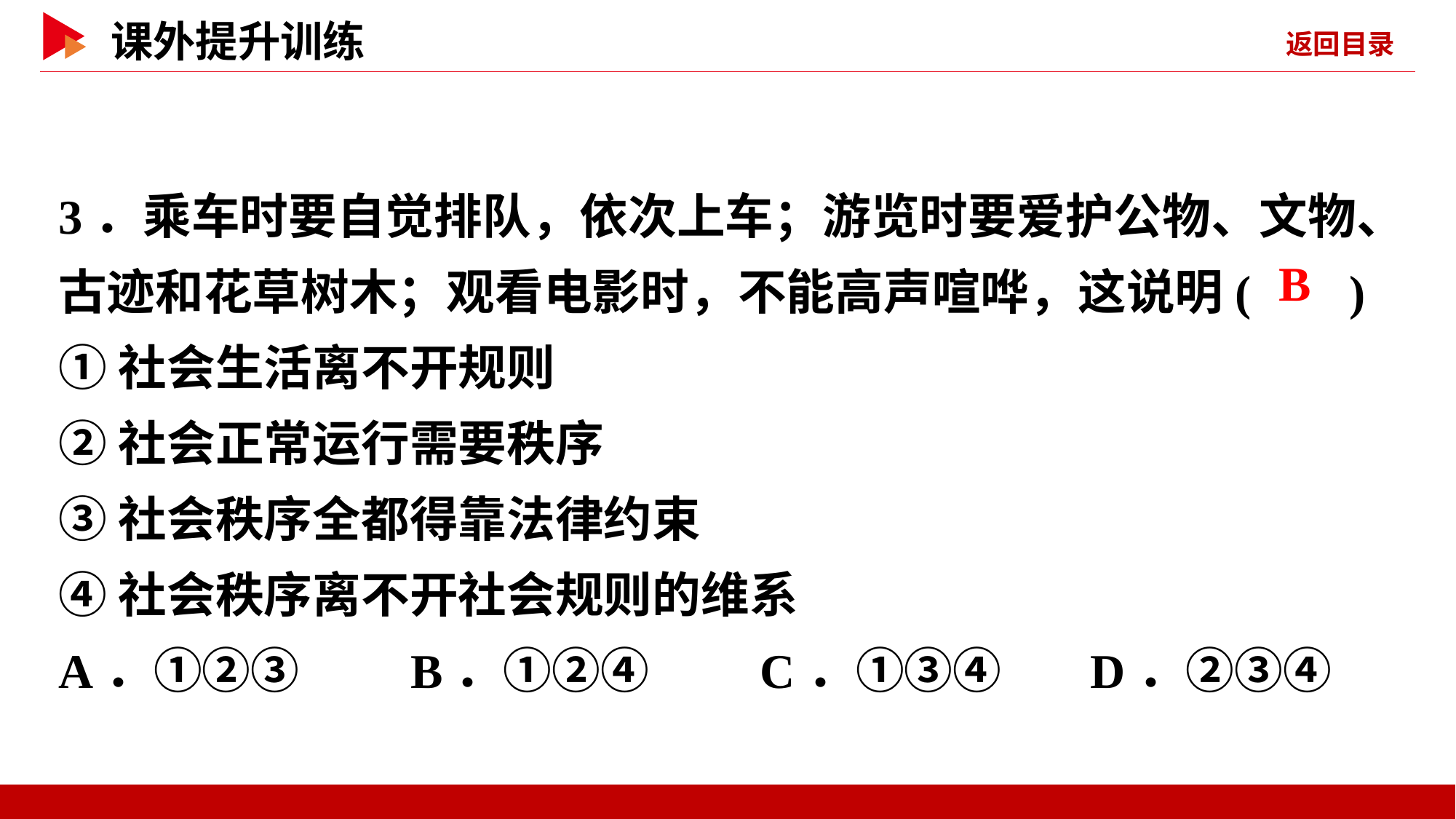

3．乘车时要自觉排队，依次上车；游览时要爱护公物、文物、古迹和花草树木；观看电影时，不能高声喧哗，这说明(        )
①社会生活离不开规则
②社会正常运行需要秩序
③社会秩序全都得靠法律约束
④社会秩序离不开社会规则的维系
A．①②③         B．①②④         C．①③④       D．②③④
   B